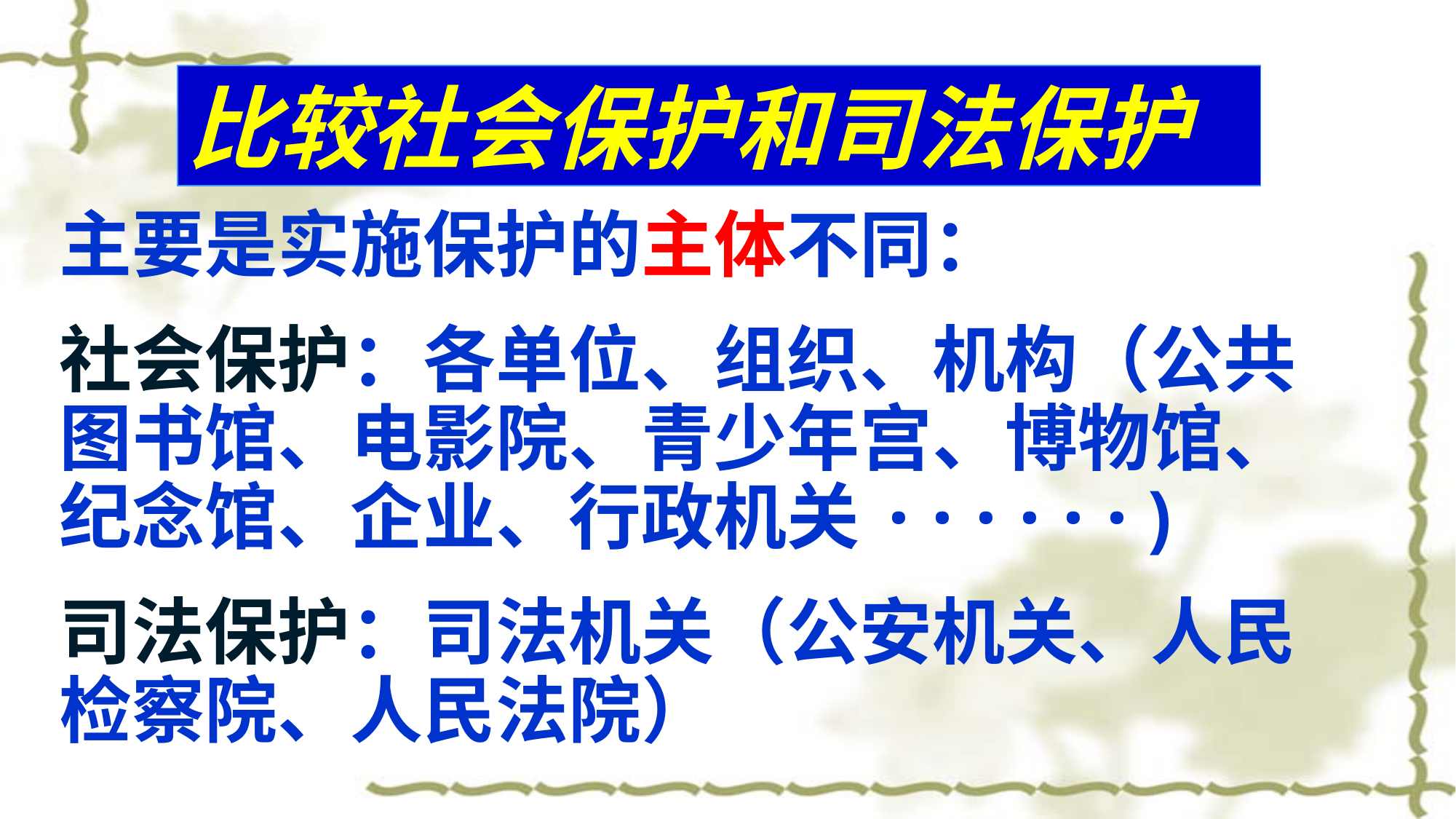

比较社会保护和司法保护
主要是实施保护的主体不同：
社会保护：各单位、组织、机构（公共图书馆、电影院、青少年宫、博物馆、纪念馆、企业、行政机关······)
司法保护：司法机关（公安机关、人民检察院、人民法院）